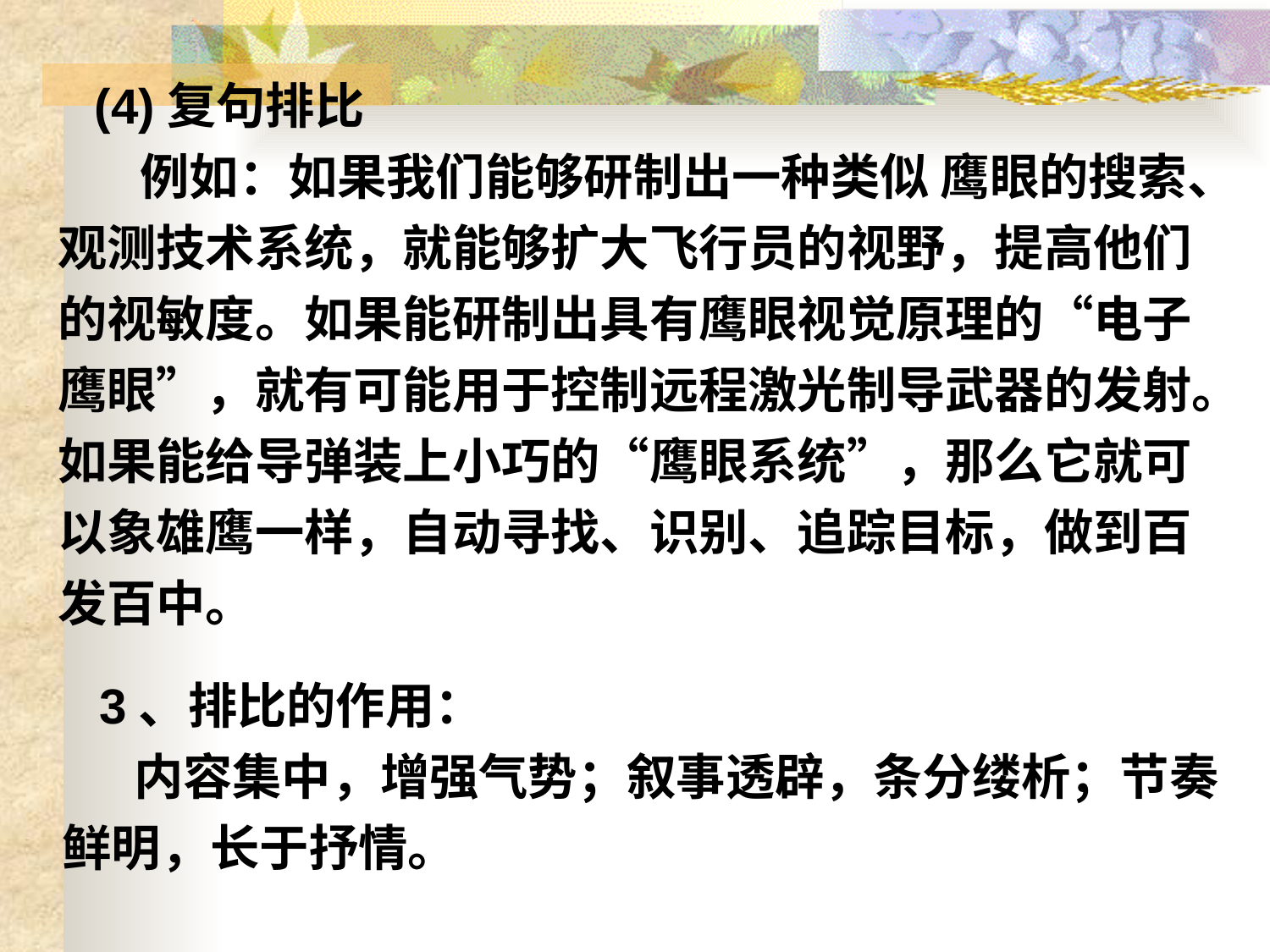

(4)复句排比
   例如：如果我们能够研制出一种类似 鹰眼的搜索、观测技术系统，就能够扩大飞行员的视野，提高他们的视敏度。如果能研制出具有鹰眼视觉原理的“电子鹰眼”，就有可能用于控制远程激光制导武器的发射。如果能给导弹装上小巧的“鹰眼系统”，那么它就可以象雄鹰一样，自动寻找、识别、追踪目标，做到百发百中。
3、排比的作用：
  内容集中，增强气势；叙事透辟，条分缕析；节奏鲜明，长于抒情。